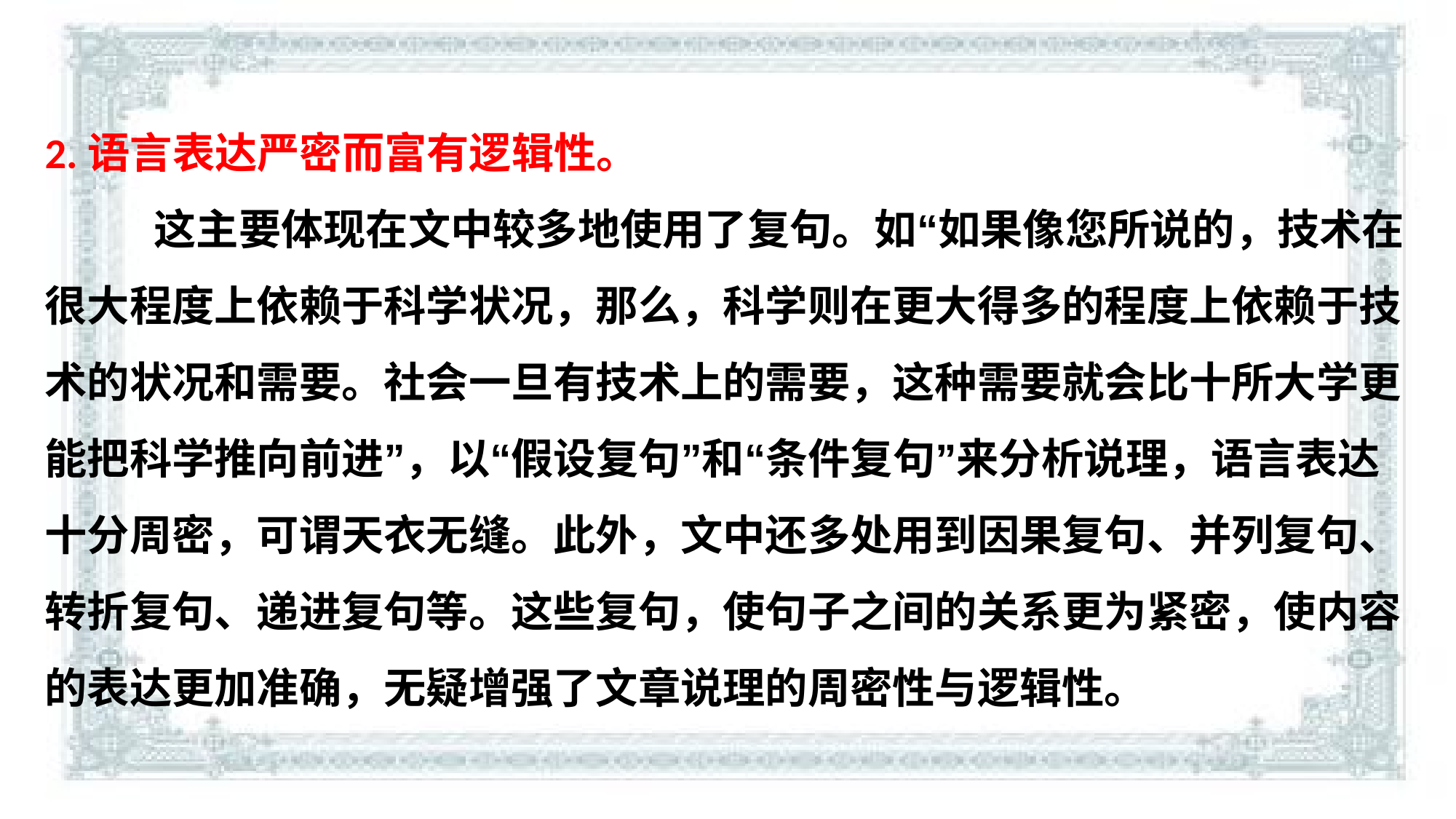

2.语言表达严密而富有逻辑性。
	这主要体现在文中较多地使用了复句。如“如果像您所说的，技术在很大程度上依赖于科学状况，那么，科学则在更大得多的程度上依赖于技术的状况和需要。社会一旦有技术上的需要，这种需要就会比十所大学更能把科学推向前进”，以“假设复句”和“条件复句”来分析说理，语言表达十分周密，可谓天衣无缝。此外，文中还多处用到因果复句、并列复句、转折复句、递进复句等。这些复句，使句子之间的关系更为紧密，使内容的表达更加准确，无疑增强了文章说理的周密性与逻辑性。